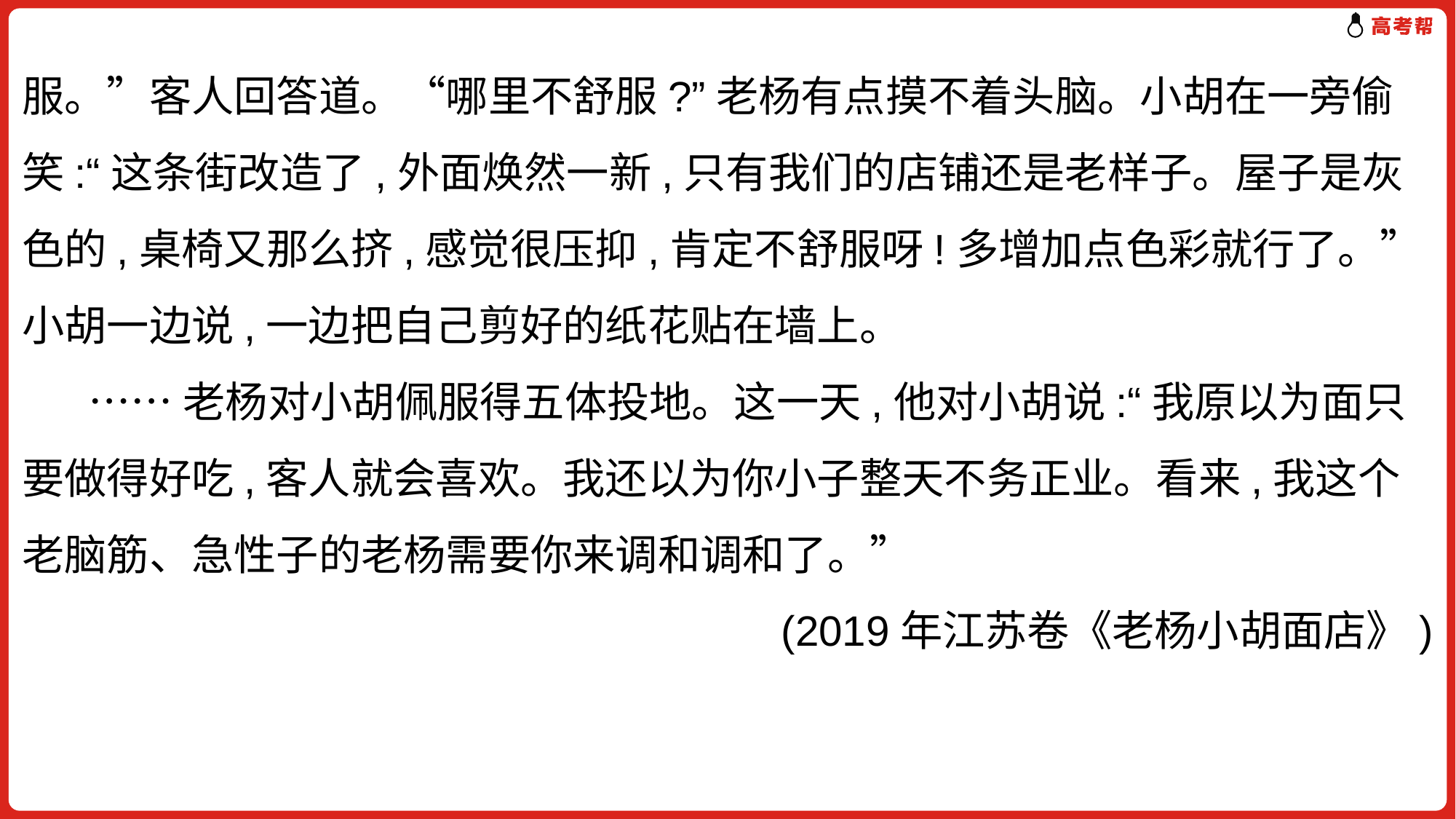

服。”客人回答道。“哪里不舒服?”老杨有点摸不着头脑。小胡在一旁偷笑:“这条街改造了,外面焕然一新,只有我们的店铺还是老样子。屋子是灰色的,桌椅又那么挤,感觉很压抑,肯定不舒服呀!多增加点色彩就行了。”小胡一边说,一边把自己剪好的纸花贴在墙上。
       ……老杨对小胡佩服得五体投地。这一天,他对小胡说:“我原以为面只要做得好吃,客人就会喜欢。我还以为你小子整天不务正业。看来,我这个老脑筋、急性子的老杨需要你来调和调和了。”
(2019年江苏卷《老杨小胡面店》)